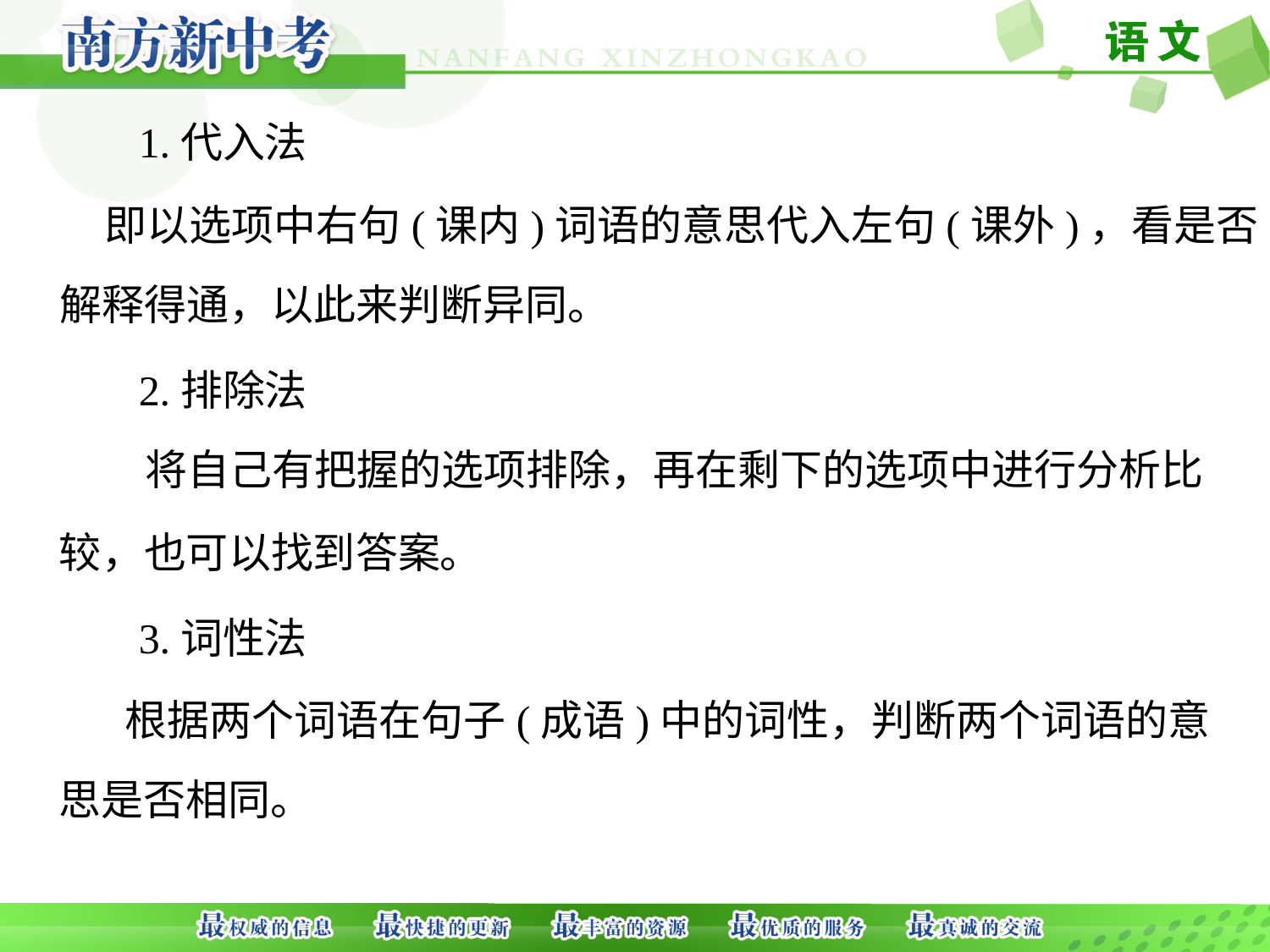

1.代入法
即以选项中右句(课内)词语的意思代入左句(课外)，看是否
解释得通，以此来判断异同。
2.排除法
将自己有把握的选项排除，再在剩下的选项中进行分析比
较，也可以找到答案。
3.词性法
根据两个词语在句子(成语)中的词性，判断两个词语的意
思是否相同。